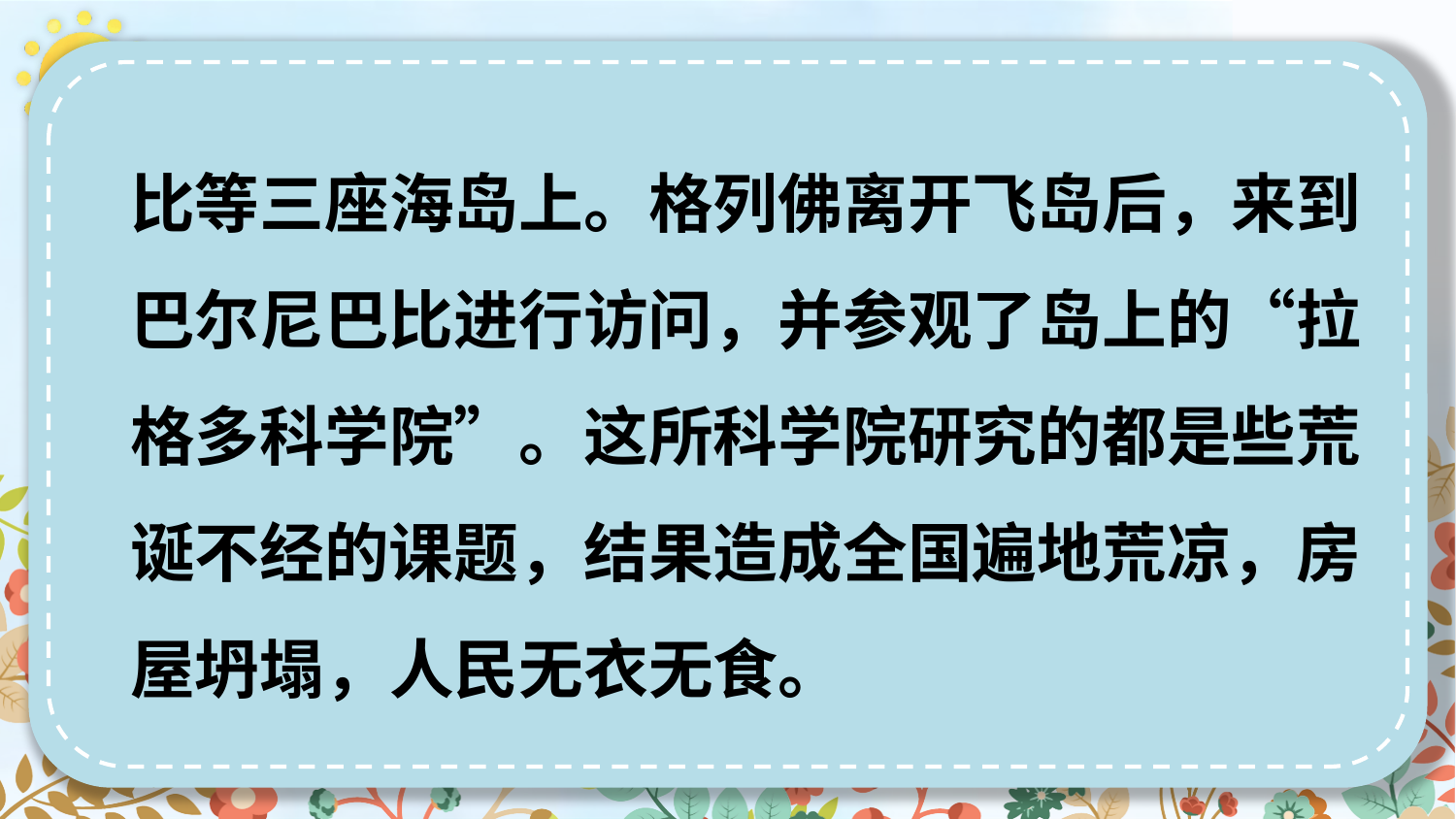

比等三座海岛上。格列佛离开飞岛后，来到巴尔尼巴比进行访问，并参观了岛上的“拉格多科学院”。这所科学院研究的都是些荒诞不经的课题，结果造成全国遍地荒凉，房屋坍塌，人民无衣无食。